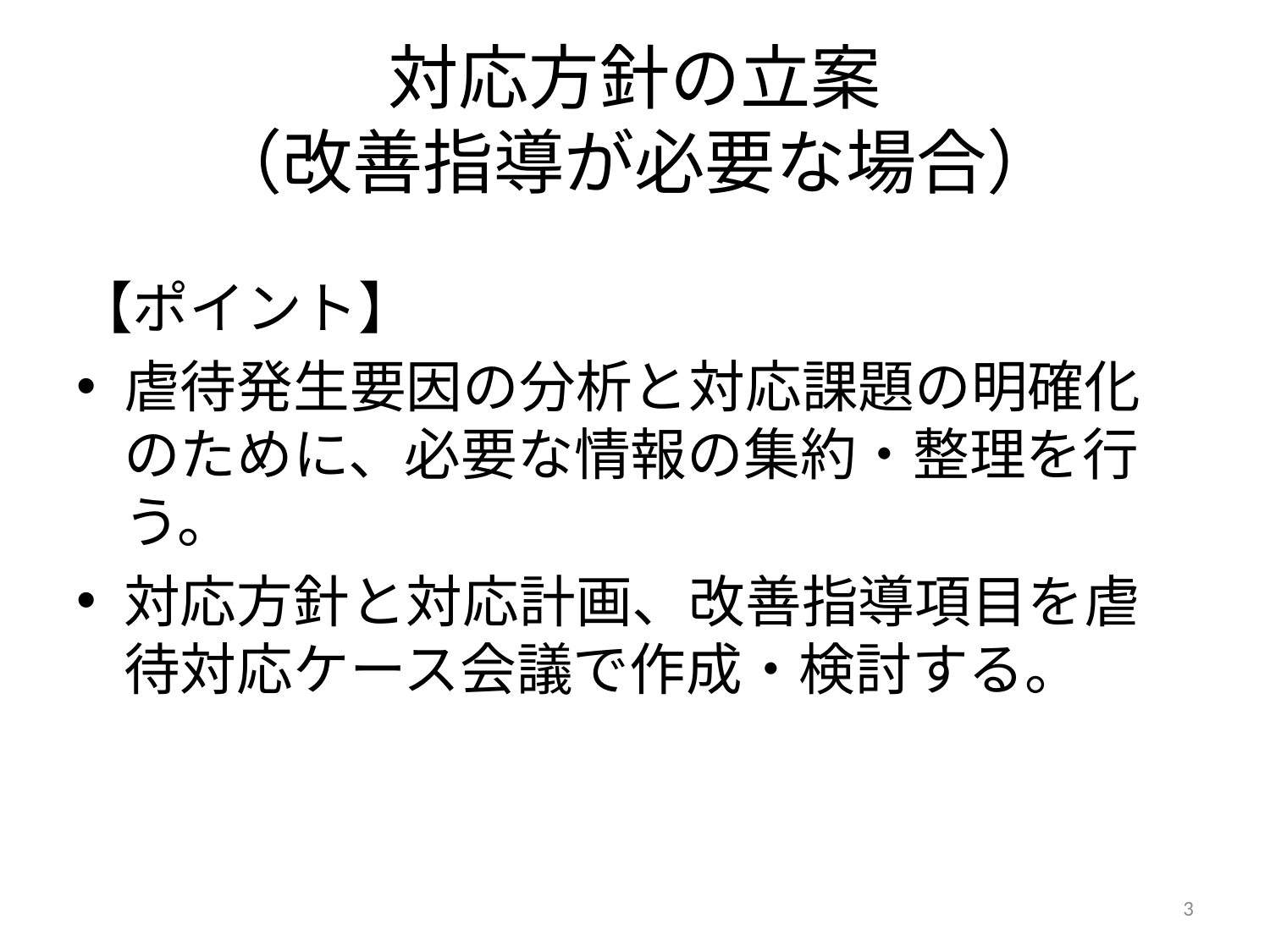

# 対応方針の立案 （改善指導が必要な場合）
【ポイント】
虐待発生要因の分析と対応課題の明確化のために、必要な情報の集約・整理を行う。
対応方針と対応計画、改善指導項目を虐待対応ケース会議で作成・検討する。

3